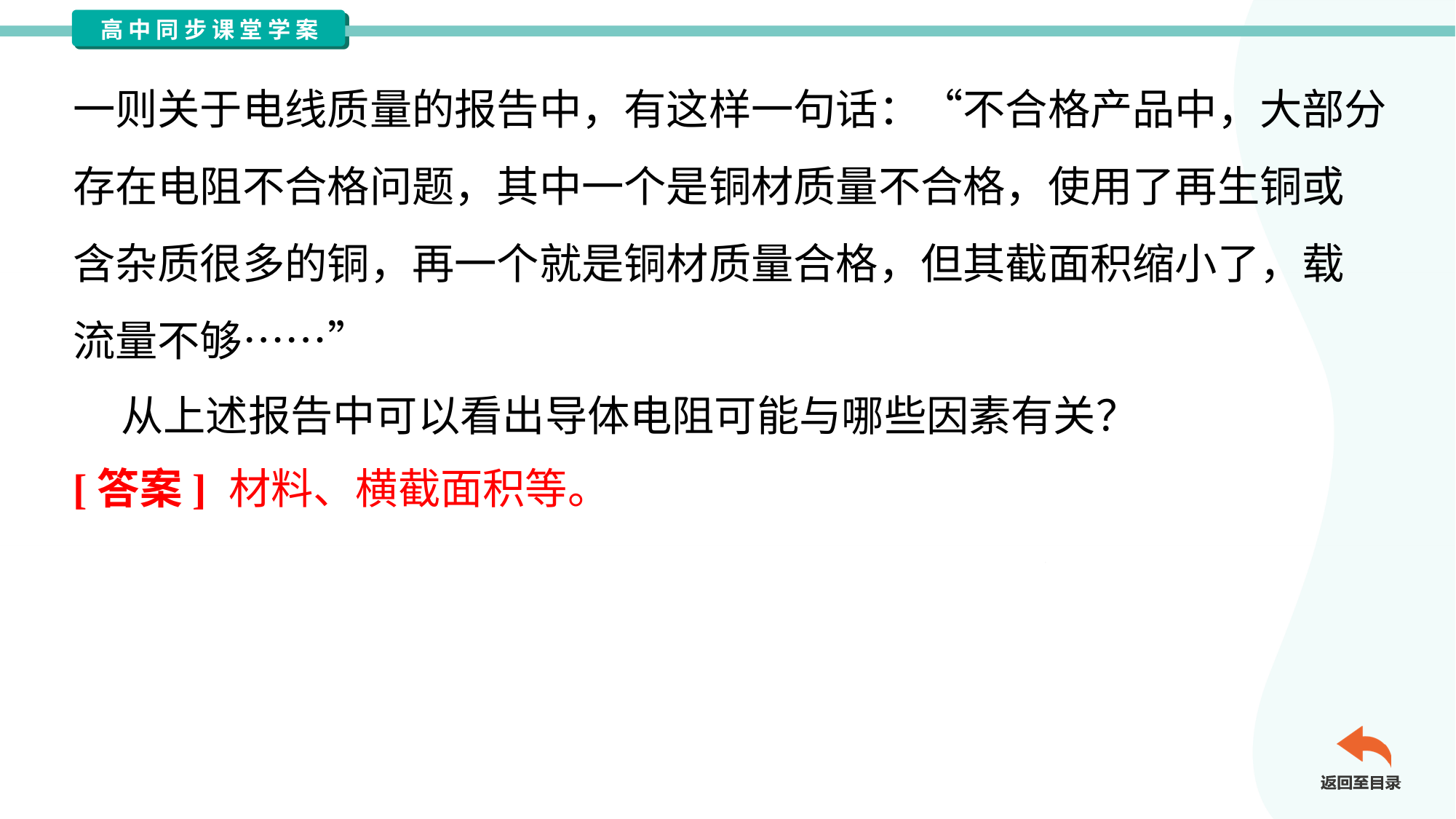

一则关于电线质量的报告中，有这样一句话：“不合格产品中，大部分
存在电阻不合格问题，其中一个是铜材质量不合格，使用了再生铜或
含杂质很多的铜，再一个就是铜材质量合格，但其截面积缩小了，载
流量不够……”
    从上述报告中可以看出导体电阻可能与哪些因素有关？
[答案] 材料、横截面积等。